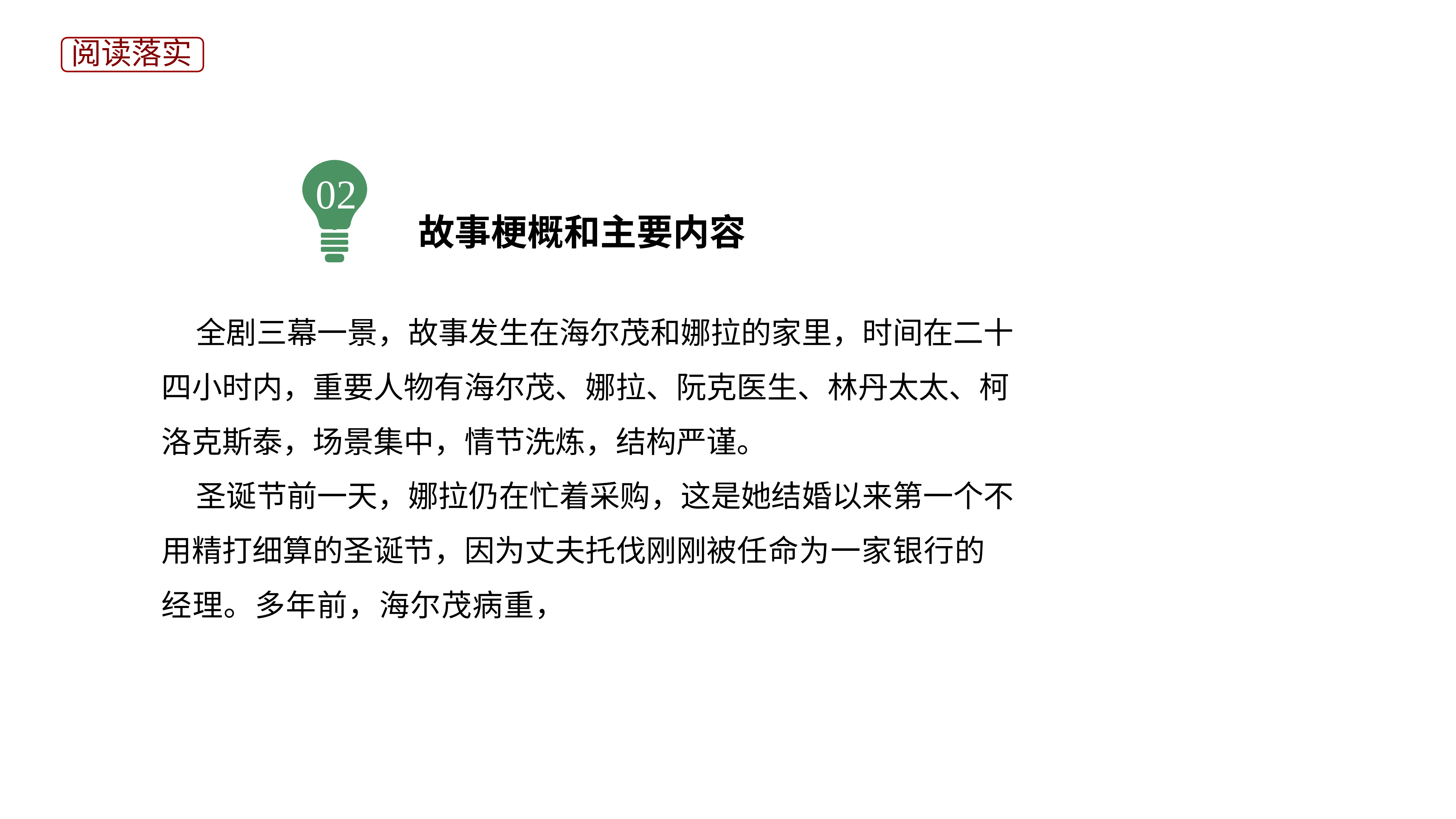

阅读落实

02
故事梗概和主要内容
    全剧三幕一景，故事发生在海尔茂和娜拉的家里，时间在二十四小时内，重要人物有海尔茂、娜拉、阮克医生、林丹太太、柯洛克斯泰，场景集中，情节洗炼，结构严谨。
    圣诞节前一天，娜拉仍在忙着采购，这是她结婚以来第一个不用精打细算的圣诞节，因为丈夫托伐刚刚被任命为一家银行的经理。多年前，海尔茂病重，